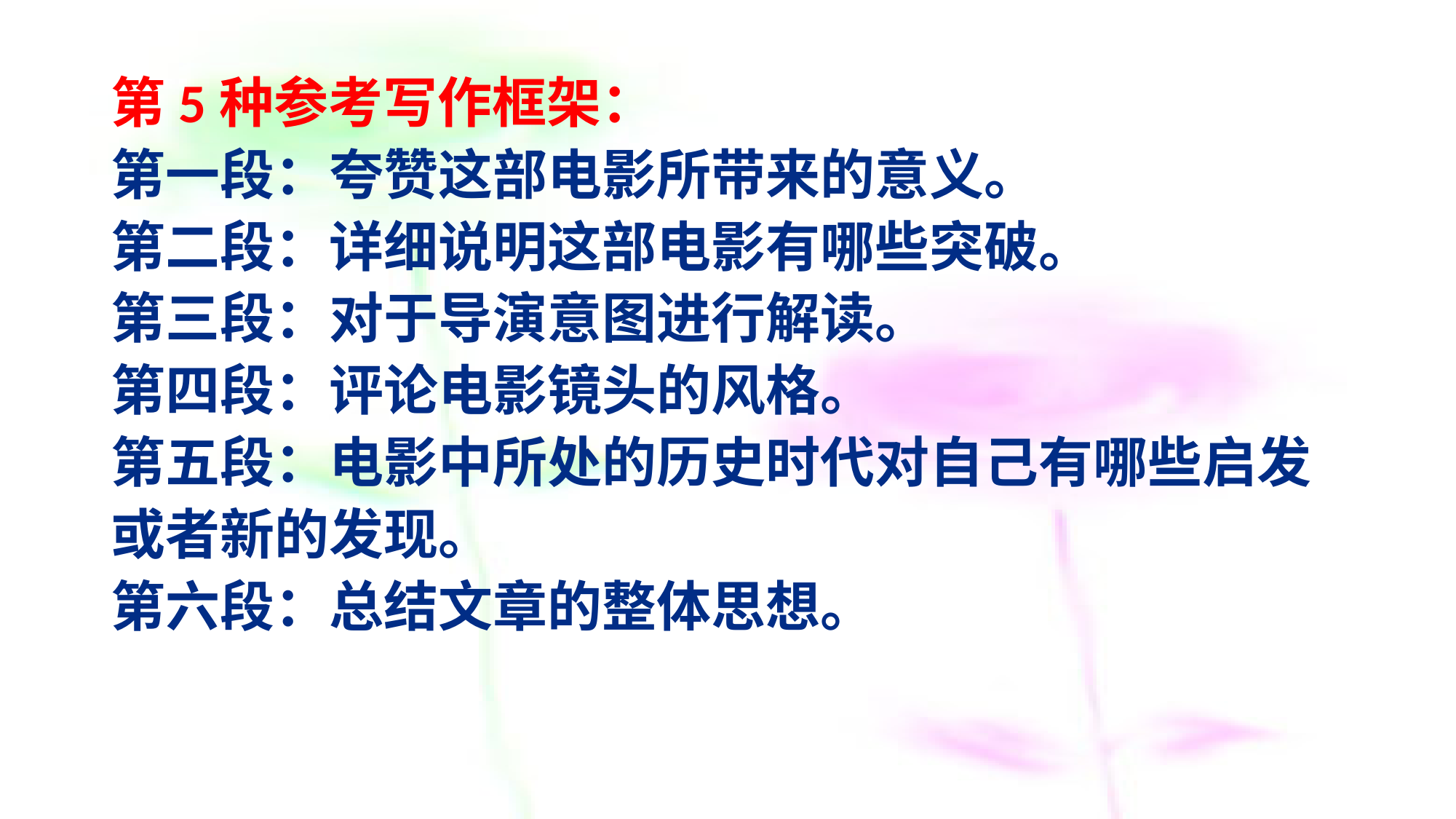

# 第5种参考写作框架： 第一段：夸赞这部电影所带来的意义。 第二段：详细说明这部电影有哪些突破。 第三段：对于导演意图进行解读。 第四段：评论电影镜头的风格。 第五段：电影中所处的历史时代对自己有哪些启发或者新的发现。 第六段：总结文章的整体思想。